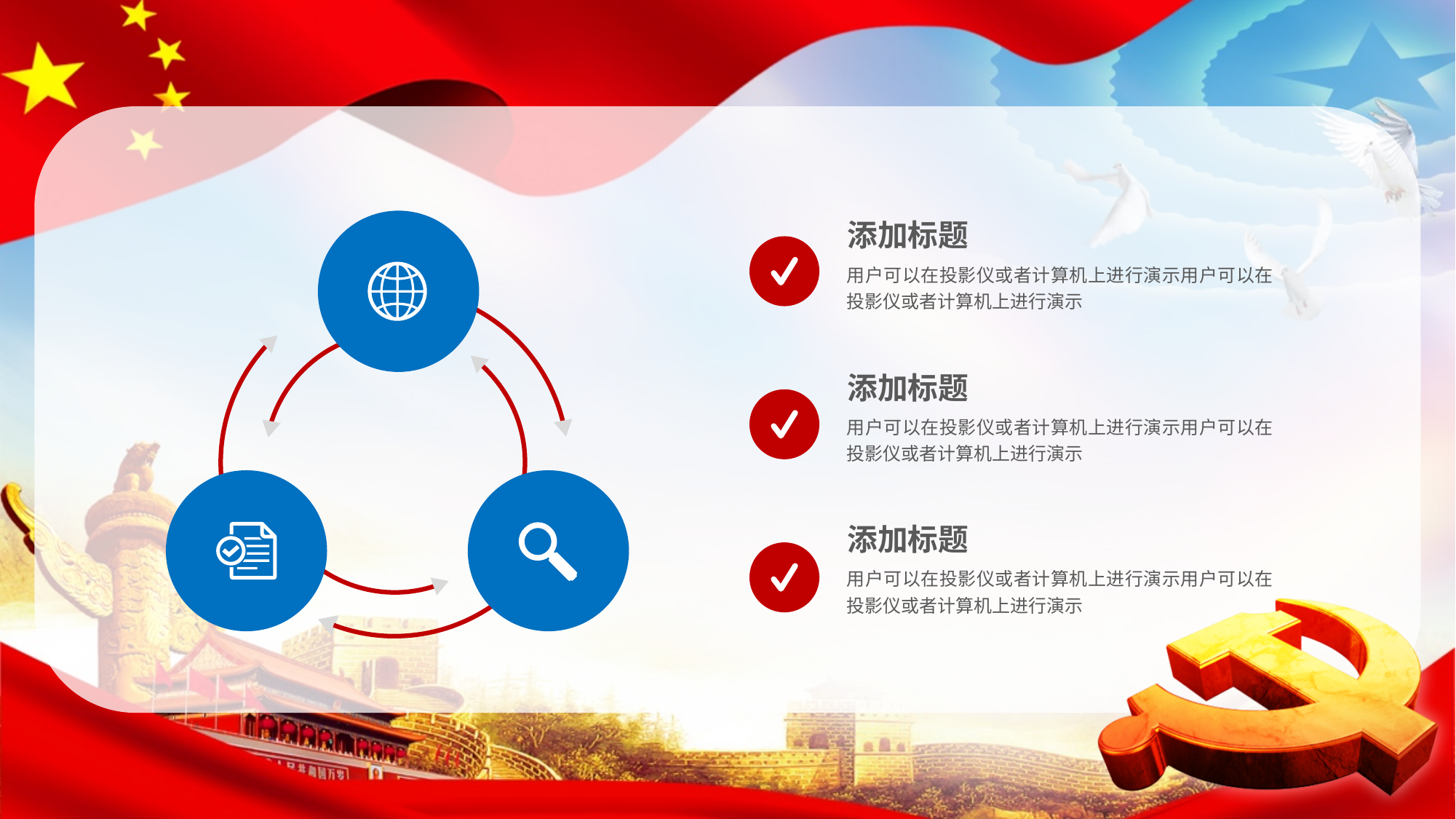

添加标题
用户可以在投影仪或者计算机上进行演示用户可以在投影仪或者计算机上进行演示

添加标题
用户可以在投影仪或者计算机上进行演示用户可以在投影仪或者计算机上进行演示

添加标题
用户可以在投影仪或者计算机上进行演示用户可以在投影仪或者计算机上进行演示